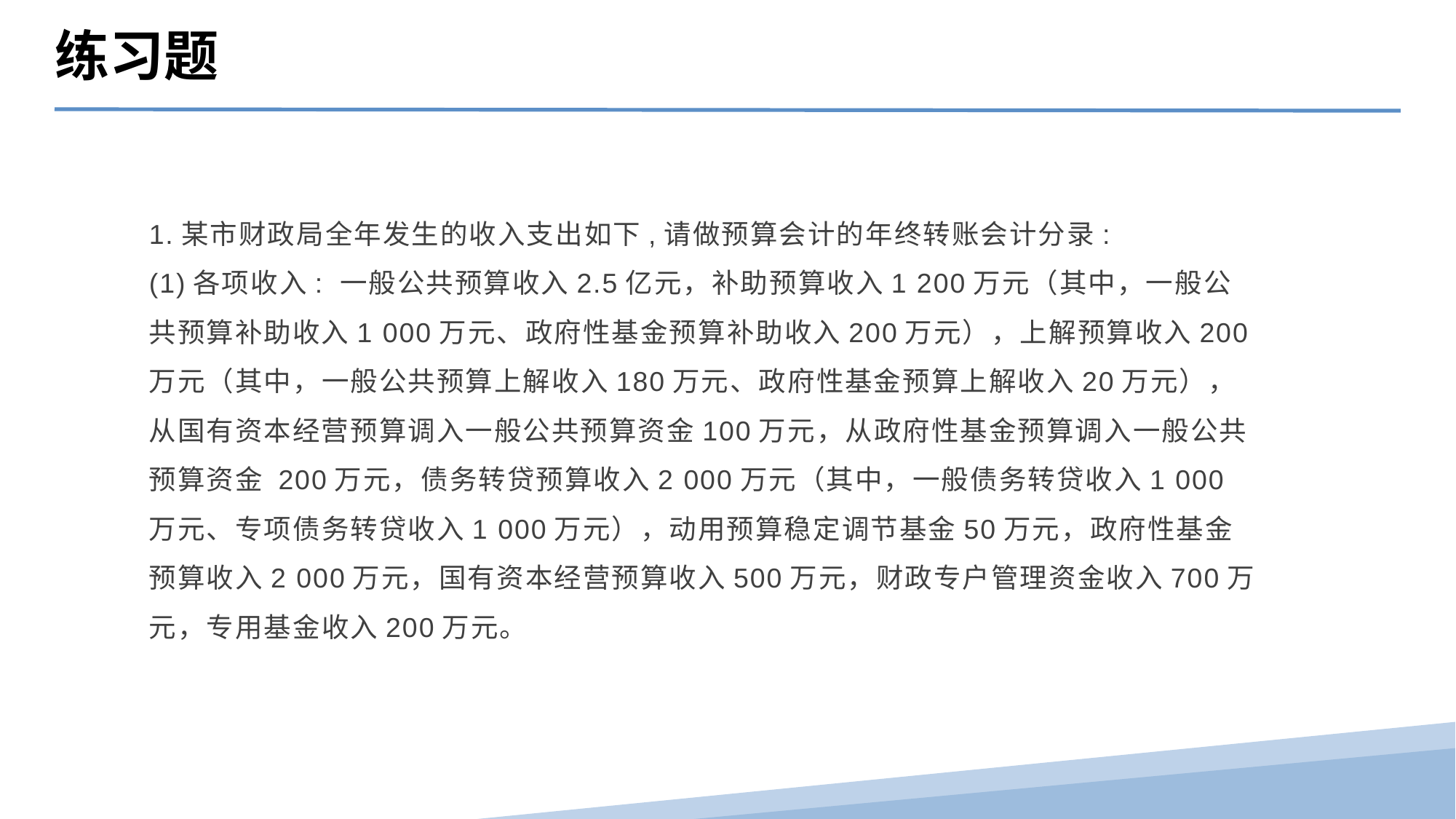

练习题
1.某市财政局全年发生的收入支出如下,请做预算会计的年终转账会计分录:
(1)各项收入: 一般公共预算收入2.5亿元，补助预算收入1 200万元（其中，一般公共预算补助收入1 000万元、政府性基金预算补助收入200万元），上解预算收入200万元（其中，一般公共预算上解收入180万元、政府性基金预算上解收入20万元），从国有资本经营预算调入一般公共预算资金100万元，从政府性基金预算调入一般公共预算资金 200万元，债务转贷预算收入2 000万元（其中，一般债务转贷收入1 000万元、专项债务转贷收入1 000万元），动用预算稳定调节基金50万元，政府性基金预算收入2 000万元，国有资本经营预算收入500万元，财政专户管理资金收入700万元，专用基金收入200万元。